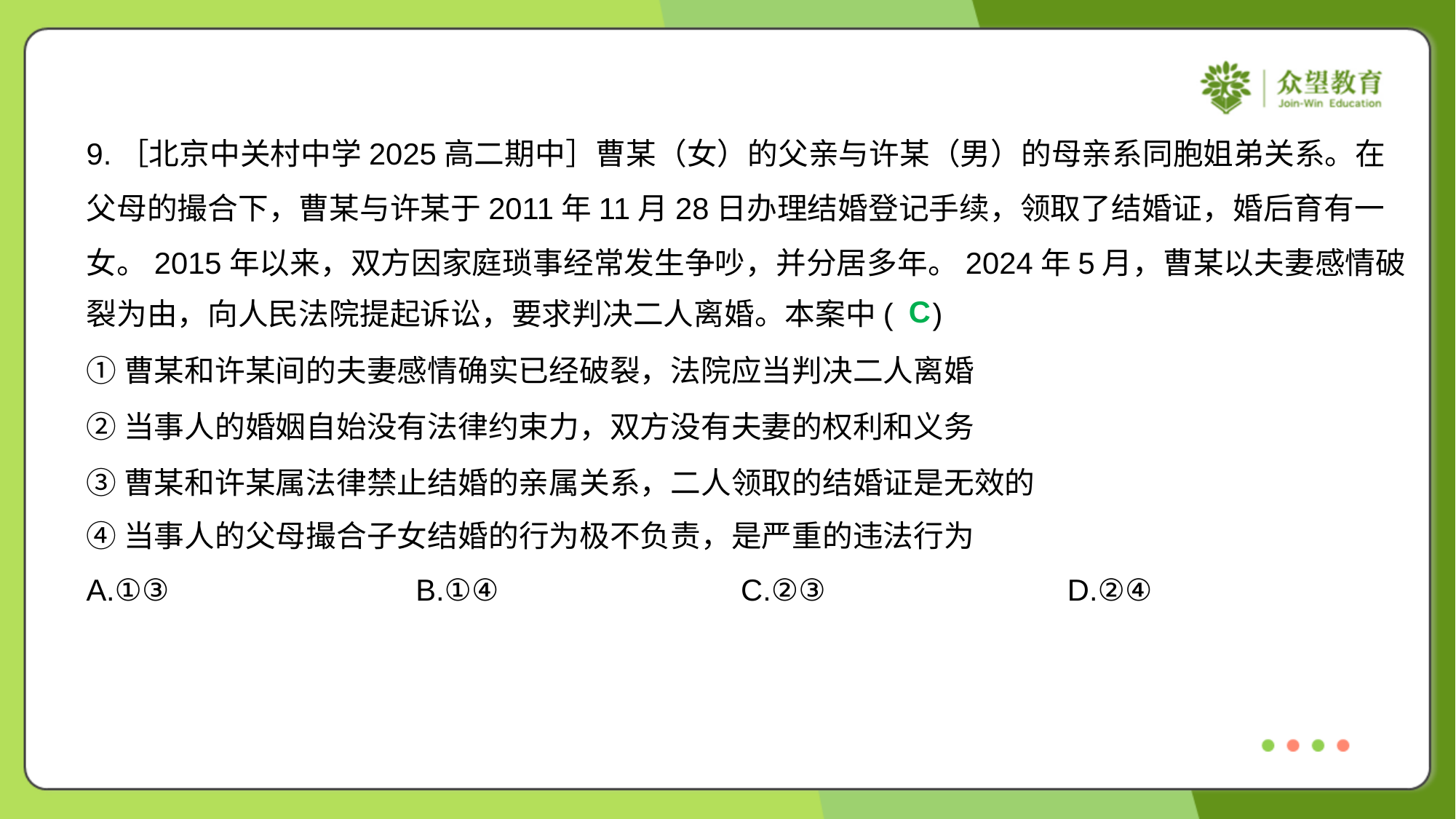

9.［北京中关村中学2025高二期中］曹某（女）的父亲与许某（男）的母亲系同胞姐弟关系。在
父母的撮合下，曹某与许某于2011年11月28日办理结婚登记手续，领取了结婚证，婚后育有一
女。2015年以来，双方因家庭琐事经常发生争吵，并分居多年。2024年5月，曹某以夫妻感情破
裂为由，向人民法院提起诉讼，要求判决二人离婚。本案中(     )
C
①曹某和许某间的夫妻感情确实已经破裂，法院应当判决二人离婚
②当事人的婚姻自始没有法律约束力，双方没有夫妻的权利和义务
③曹某和许某属法律禁止结婚的亲属关系，二人领取的结婚证是无效的
④当事人的父母撮合子女结婚的行为极不负责，是严重的违法行为
A.①③	B.①④	C.②③	D.②④